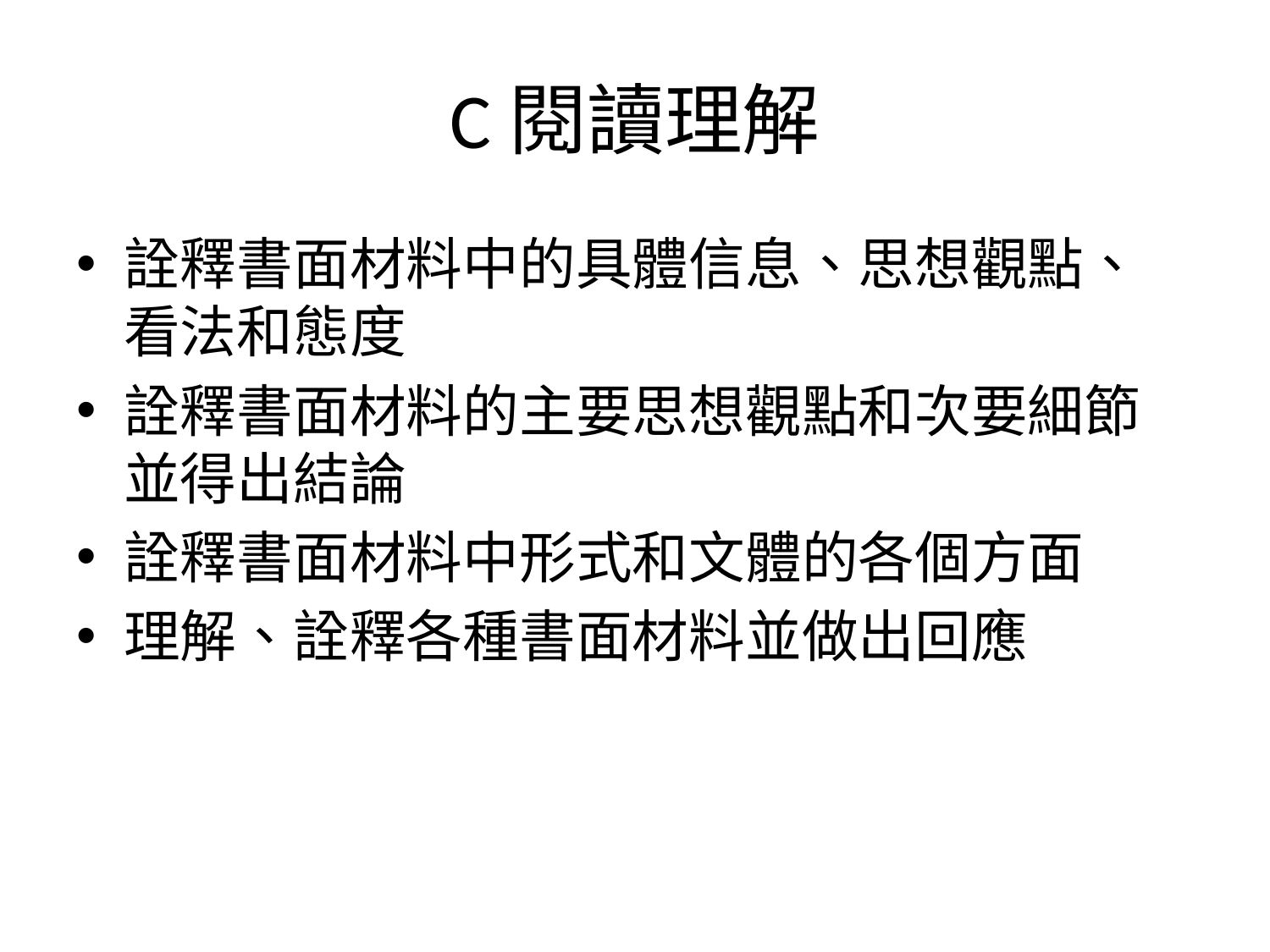

# C閱讀理解
詮釋書面材料中的具體信息、思想觀點、看法和態度
詮釋書面材料的主要思想觀點和次要細節並得出結論
詮釋書面材料中形式和文體的各個方面
理解、詮釋各種書面材料並做出回應